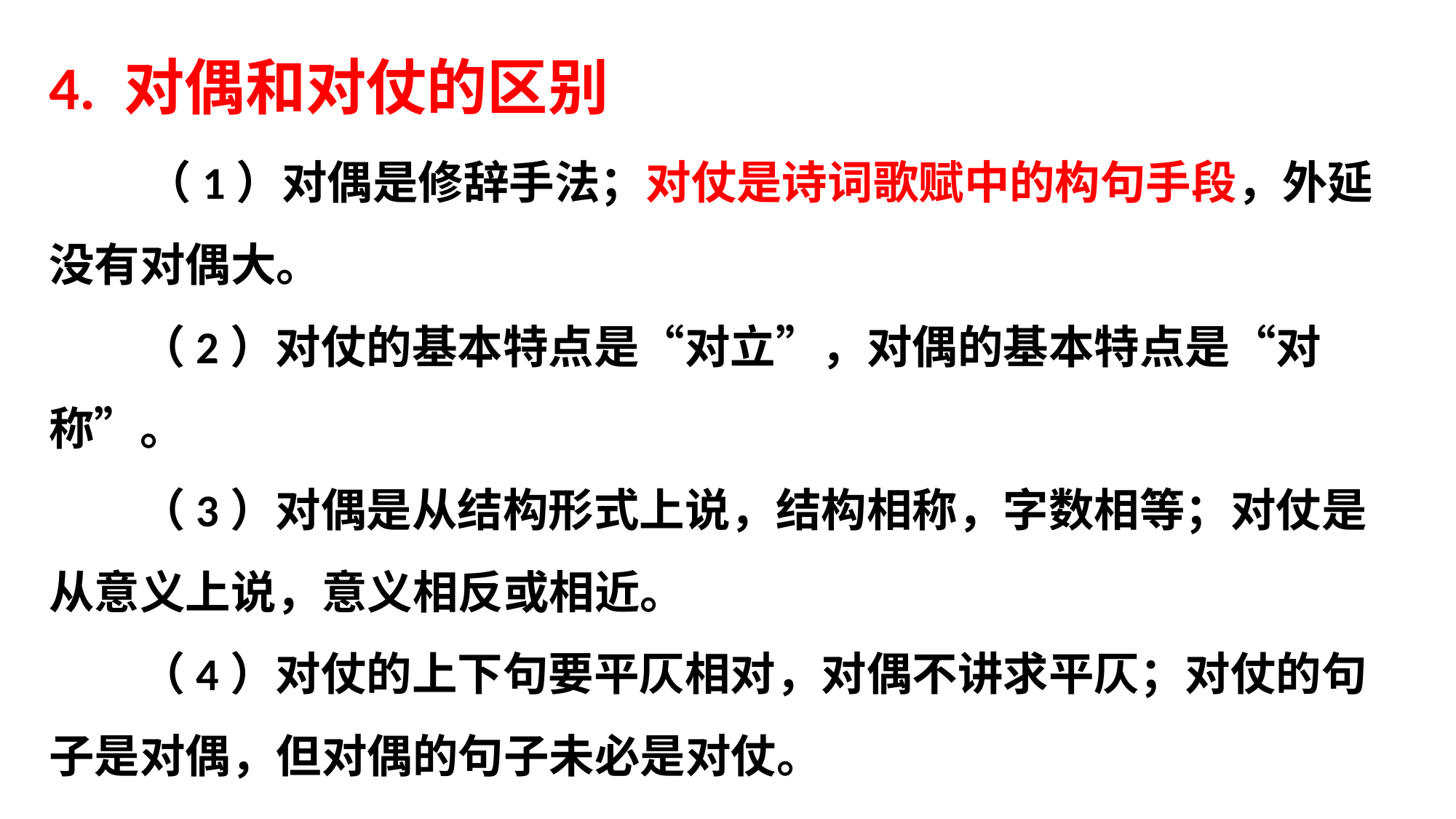

4. 对偶和对仗的区别
　　（1）对偶是修辞手法；对仗是诗词歌赋中的构句手段，外延没有对偶大。
　　（2）对仗的基本特点是“对立”，对偶的基本特点是“对称”。
　　（3）对偶是从结构形式上说，结构相称，字数相等；对仗是从意义上说，意义相反或相近。
　　（4）对仗的上下句要平仄相对，对偶不讲求平仄；对仗的句子是对偶，但对偶的句子未必是对仗。